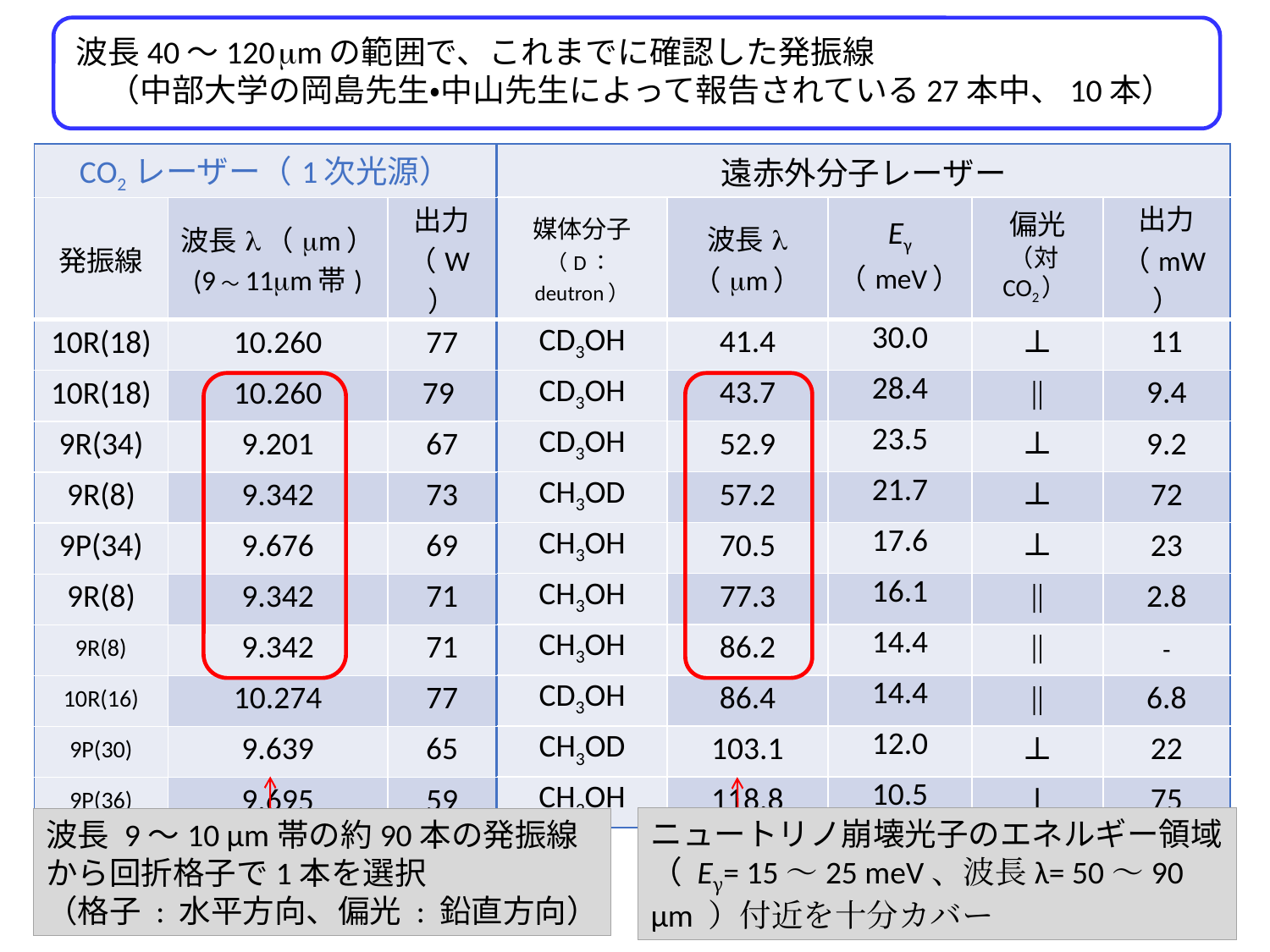

波長40～120 μmの範囲で、これまでに確認した発振線
　（中部大学の岡島先生・中山先生によって報告されている27本中、10本）
| 遠赤外分子レーザー |  |  |  |  |
| --- | --- | --- | --- | --- |
| 媒体分子 （D：deutron） | 波長λ （μm） | Eγ （meV） | 偏光 （対CO2） | 出力 （mW） |
| CD3OH | 41.4 | 30.0 | ⊥ | 11 |
| CD3OH | 43.7 | 28.4 | || | 9.4 |
| CD3OH | 52.9 | 23.5 | ⊥ | 9.2 |
| CH3OD | 57.2 | 21.7 | ⊥ | 72 |
| CH3OH | 70.5 | 17.6 | ⊥ | 23 |
| CH3OH | 77.3 | 16.1 | || | 2.8 |
| CH3OH | 86.2 | 14.4 | || | - |
| CD3OH | 86.4 | 14.4 | || | 6.8 |
| CH3OD | 103.1 | 12.0 | ⊥ | 22 |
| CH3OH | 118.8 | 10.5 | ⊥ | 75 |
| CO2 レーザー（1次光源） |  |  |
| --- | --- | --- |
| 発振線 | 波長λ（μm） (9～11μm帯) | 出力 （W） |
| 10R(18) | 10.260 | 77 |
| 10R(18) | 10.260 | 79 |
| 9R(34) | 9.201 | 67 |
| 9R(8) | 9.342 | 73 |
| 9P(34) | 9.676 | 69 |
| 9R(8) | 9.342 | 71 |
| 9R(8) | 9.342 | 71 |
| 10R(16) | 10.274 | 77 |
| 9P(30) | 9.639 | 65 |
| 9P(36) | 9.695 | 59 |

ニュートリノ崩壊光子のエネルギー領域（ Eγ= 15～25 meV、波長λ= 50～90 μm ）付近を十分カバー
波長 9～10 μm帯の約90本の発振線から回折格子で1本を選択
（格子 : 水平方向、偏光 : 鉛直方向）
30